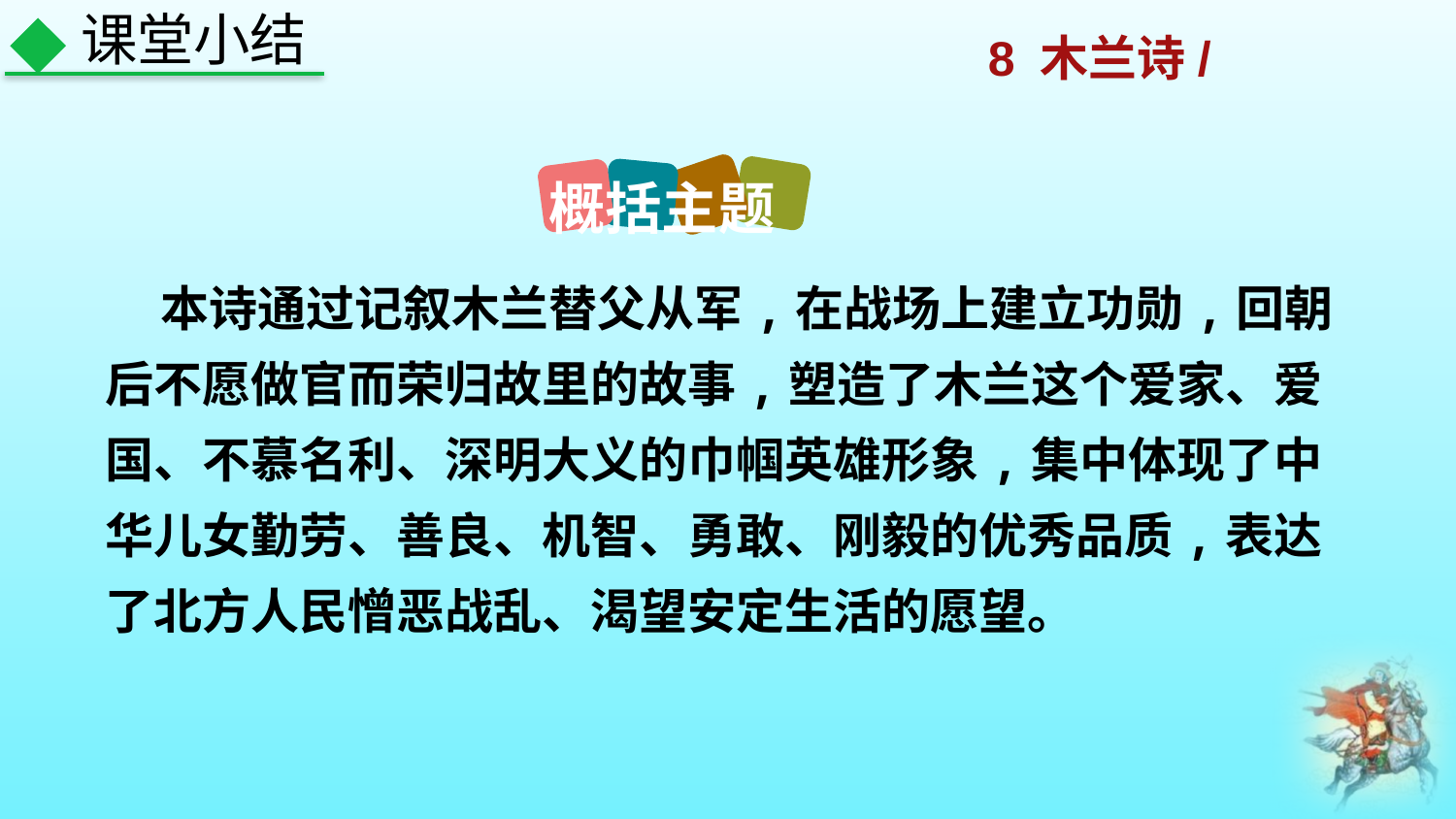

课堂小结

概括主题

    本诗通过记叙木兰替父从军,在战场上建立功勋,回朝后不愿做官而荣归故里的故事,塑造了木兰这个爱家、爱国、不慕名利、深明大义的巾帼英雄形象,集中体现了中华儿女勤劳、善良、机智、勇敢、刚毅的优秀品质,表达了北方人民憎恶战乱、渴望安定生活的愿望。